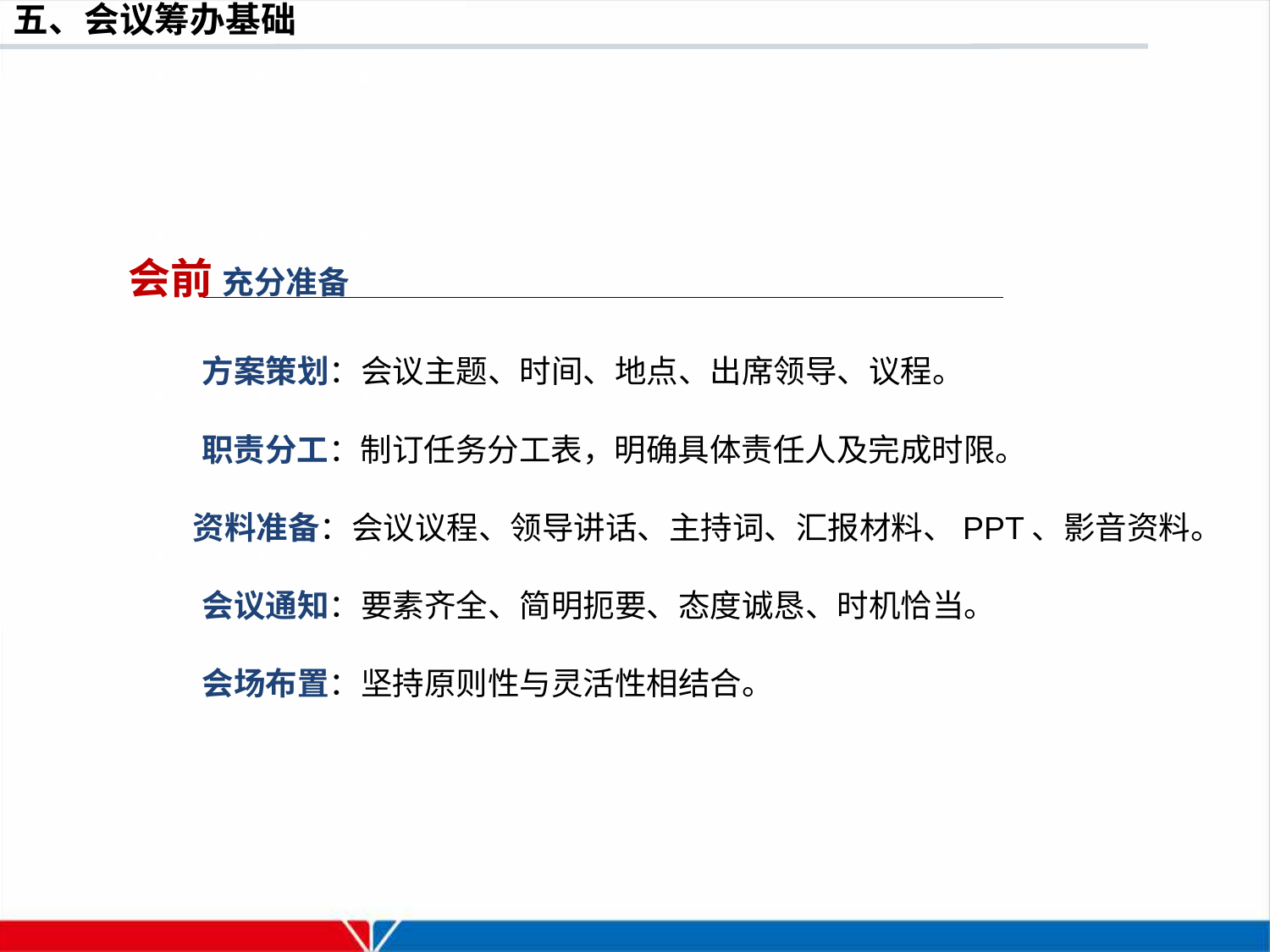

会前 充分准备
方案策划：会议主题、时间、地点、出席领导、议程。
职责分工：制订任务分工表，明确具体责任人及完成时限。
资料准备：会议议程、领导讲话、主持词、汇报材料、PPT、影音资料。
会议通知：要素齐全、简明扼要、态度诚恳、时机恰当。
会场布置：坚持原则性与灵活性相结合。